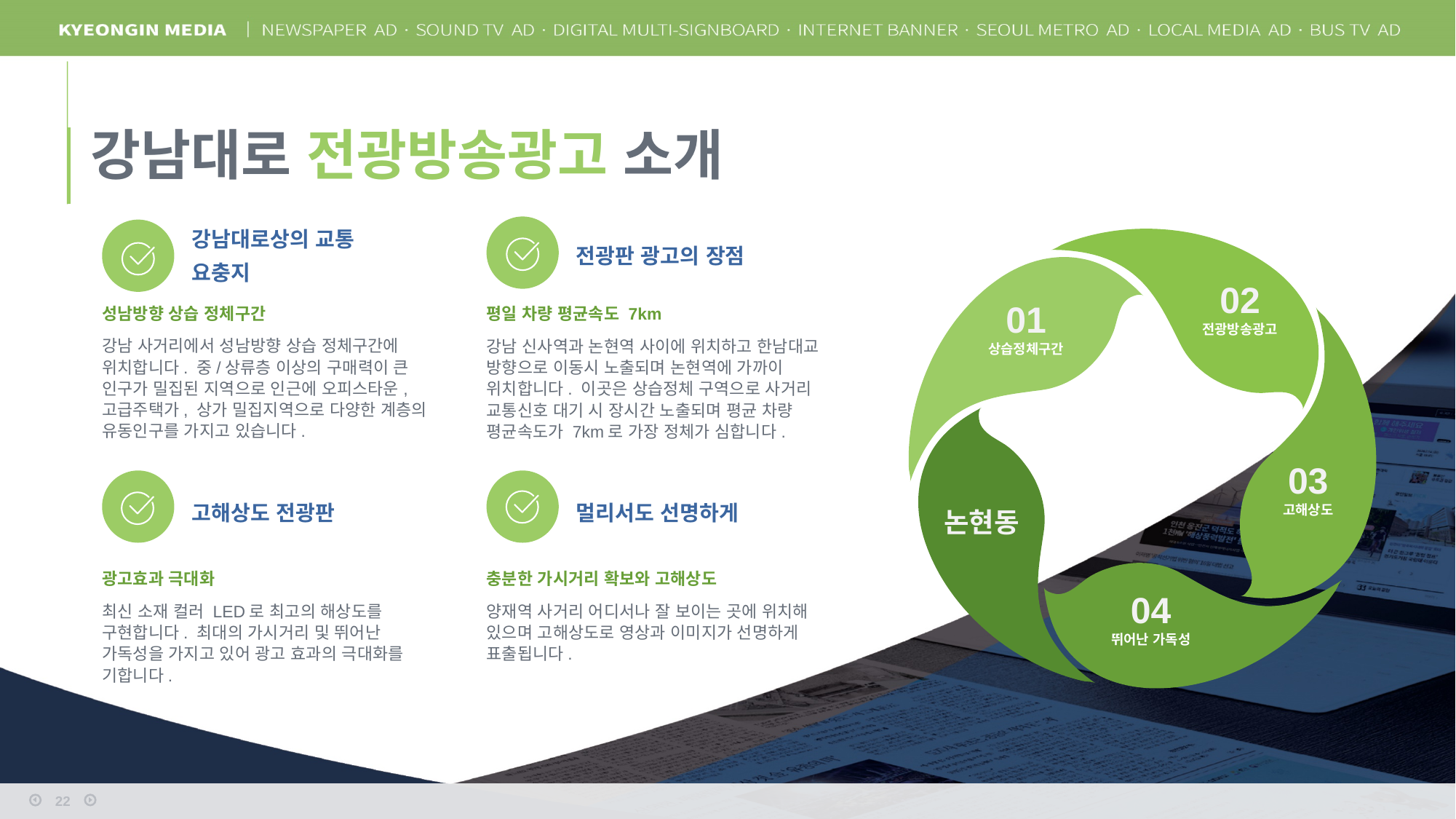

강남대로 전광방송광고 소개

02
전광방송광고
강남대로상의 교통 요충지
전광판 광고의 장점

01
상습정체구간
성남방향 상습 정체구간
강남 사거리에서 성남방향 상습 정체구간에 위치합니다. 중/상류층 이상의 구매력이 큰 인구가 밀집된 지역으로 인근에 오피스타운, 고급주택가, 상가 밀집지역으로 다양한 계층의 유동인구를 가지고 있습니다.
평일 차량 평균속도 7km
강남 신사역과 논현역 사이에 위치하고 한남대교 방향으로 이동시 노출되며 논현역에 가까이 위치합니다. 이곳은 상습정체 구역으로 사거리 교통신호 대기 시 장시간 노출되며 평균 차량 평균속도가 7km로 가장 정체가 심합니다.

03
고해상도

논현동

고해상도 전광판
멀리서도 선명하게

04
뛰어난 가독성
광고효과 극대화
최신 소재 컬러 LED로 최고의 해상도를 구현합니다. 최대의 가시거리 및 뛰어난 가독성을 가지고 있어 광고 효과의 극대화를 기합니다.
충분한 가시거리 확보와 고해상도
양재역 사거리 어디서나 잘 보이는 곳에 위치해 있으며 고해상도로 영상과 이미지가 선명하게 표출됩니다.

22